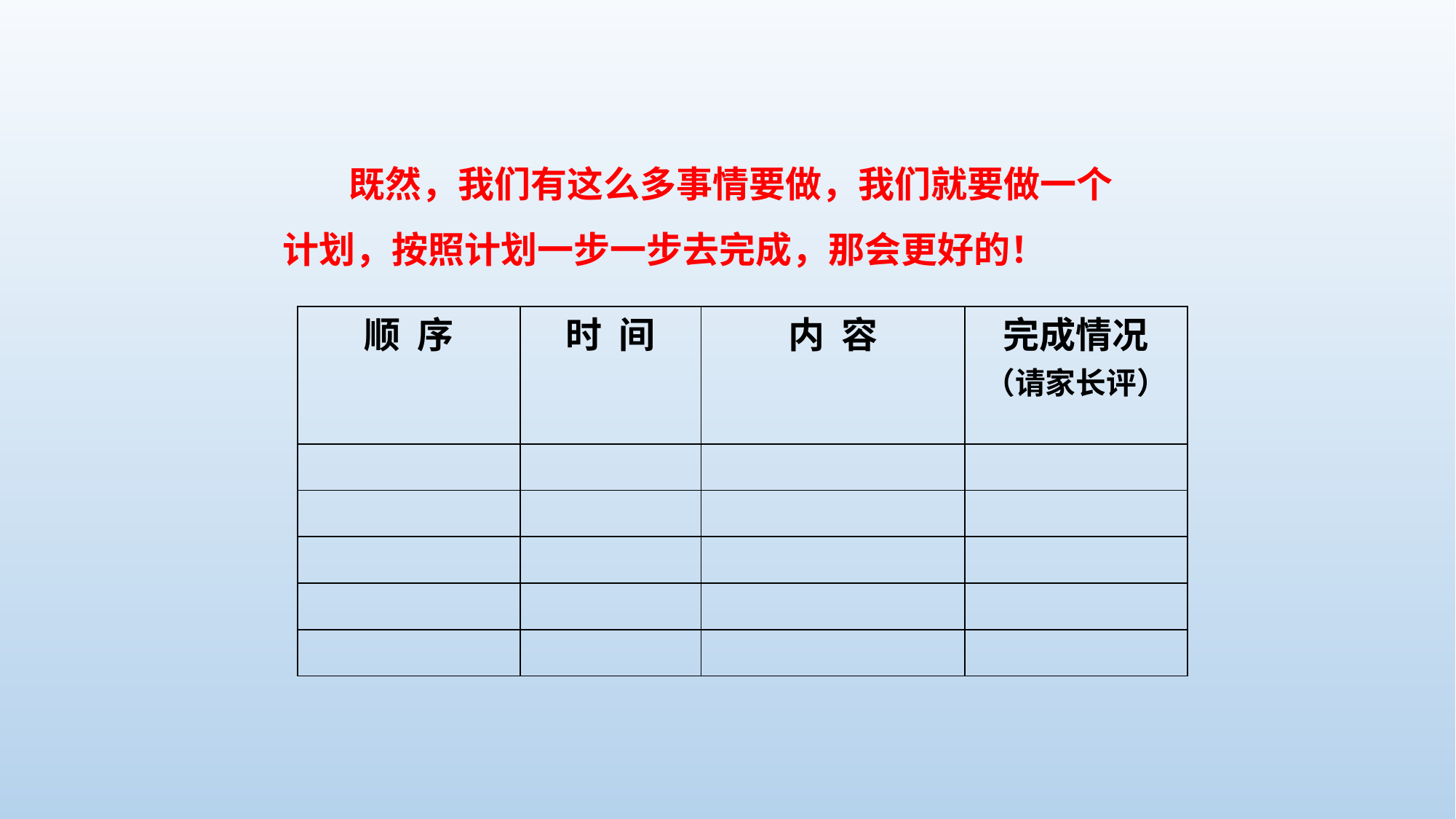

既然，我们有这么多事情要做，我们就要做一个计划，按照计划一步一步去完成，那会更好的！
| 顺 序 | 时 间 | 内 容 | 完成情况（请家长评） |
| --- | --- | --- | --- |
|  |  |  |  |
|  |  |  |  |
|  |  |  |  |
|  |  |  |  |
|  |  |  |  |